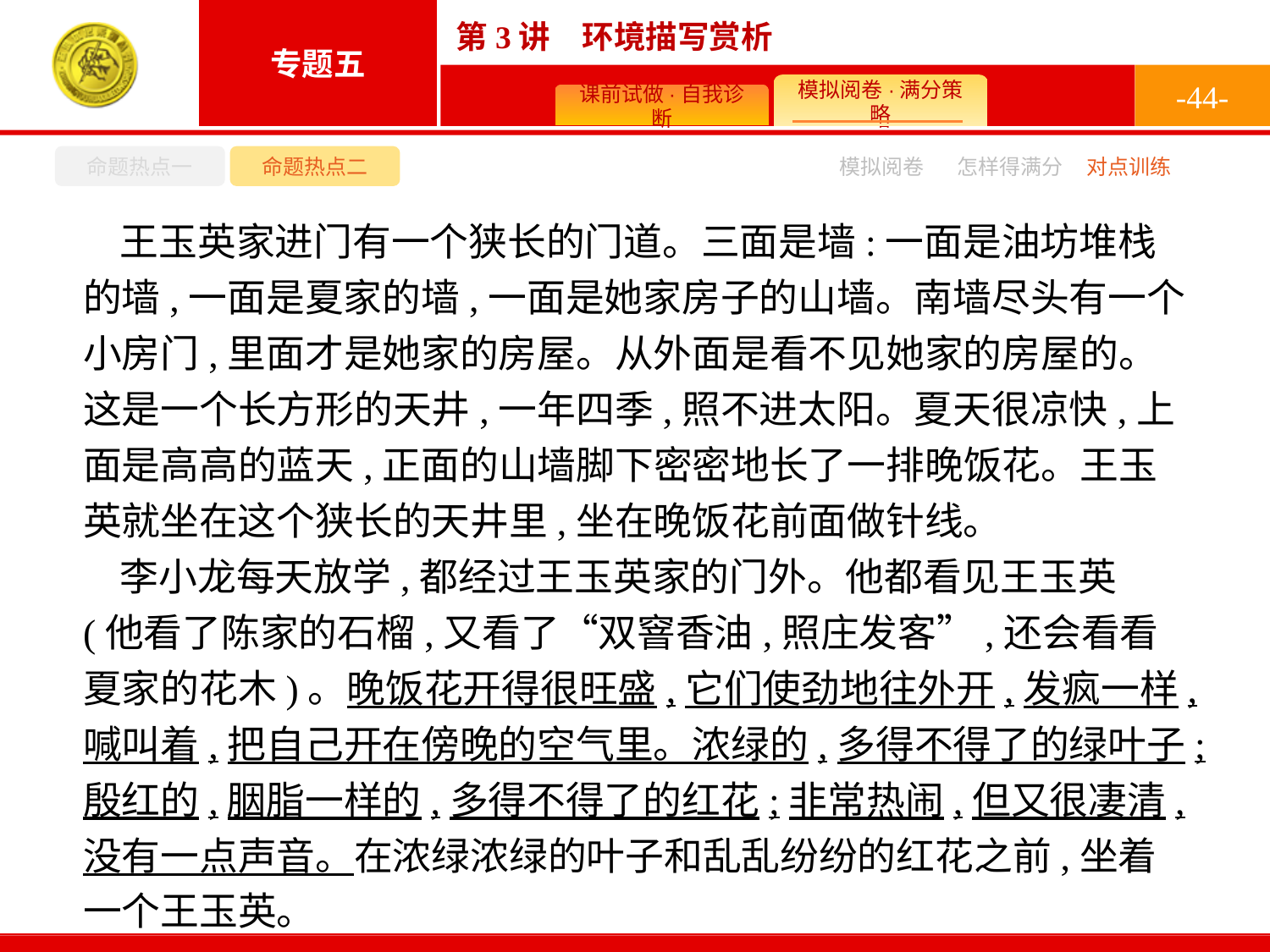

-44-
命题热点一
命题热点二
怎样得满分
模拟阅卷
对点训练
王玉英家进门有一个狭长的门道。三面是墙:一面是油坊堆栈的墙,一面是夏家的墙,一面是她家房子的山墙。南墙尽头有一个小房门,里面才是她家的房屋。从外面是看不见她家的房屋的。这是一个长方形的天井,一年四季,照不进太阳。夏天很凉快,上面是高高的蓝天,正面的山墙脚下密密地长了一排晚饭花。王玉英就坐在这个狭长的天井里,坐在晚饭花前面做针线。
李小龙每天放学,都经过王玉英家的门外。他都看见王玉英(他看了陈家的石榴,又看了“双窨香油,照庄发客”,还会看看夏家的花木)。晚饭花开得很旺盛,它们使劲地往外开,发疯一样,喊叫着,把自己开在傍晚的空气里。浓绿的,多得不得了的绿叶子;殷红的,胭脂一样的,多得不得了的红花;非常热闹,但又很凄清,没有一点声音。在浓绿浓绿的叶子和乱乱纷纷的红花之前,坐着一个王玉英。